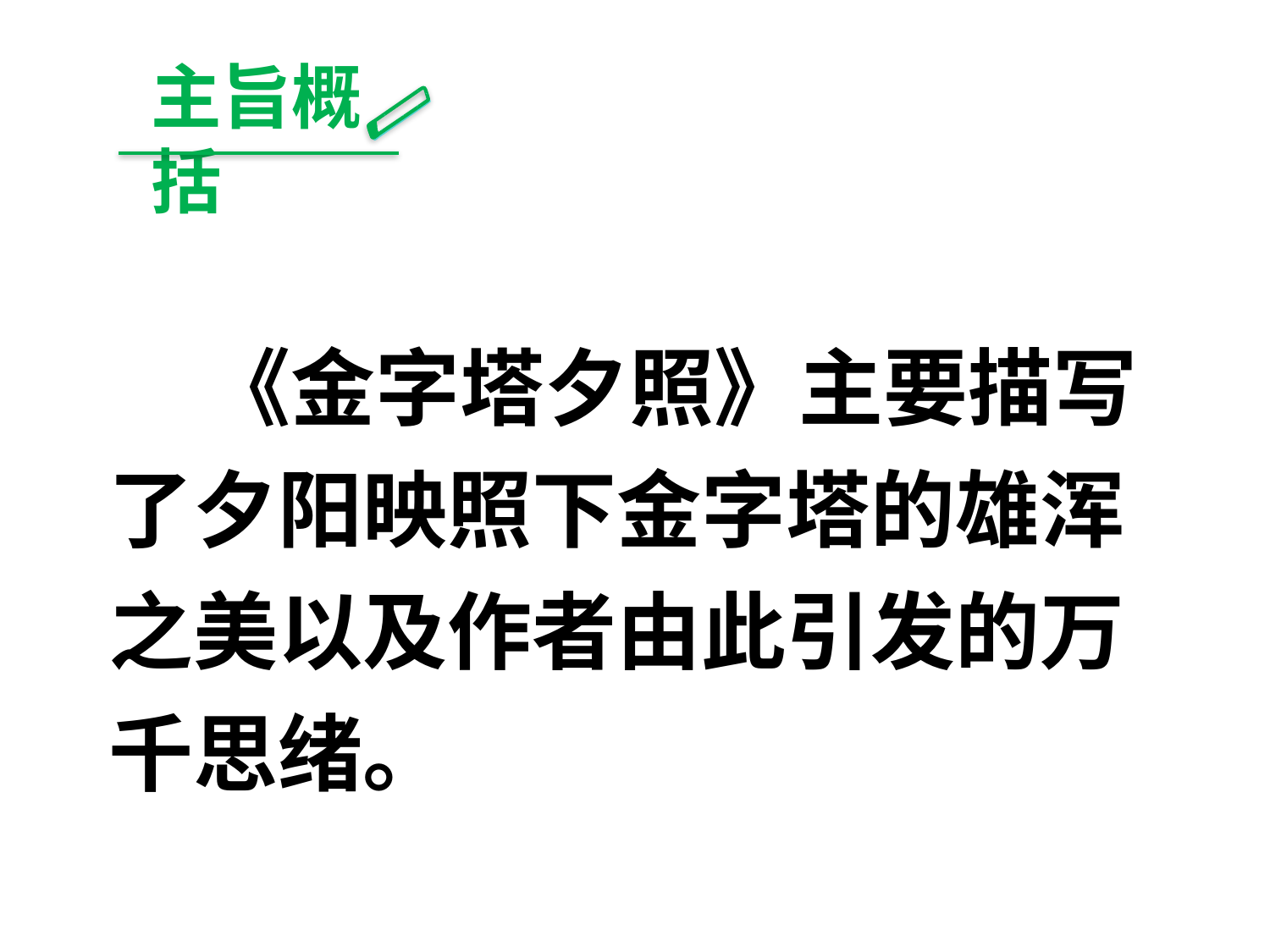

主旨概括

    《金字塔夕照》主要描写了夕阳映照下金字塔的雄浑之美以及作者由此引发的万千思绪。